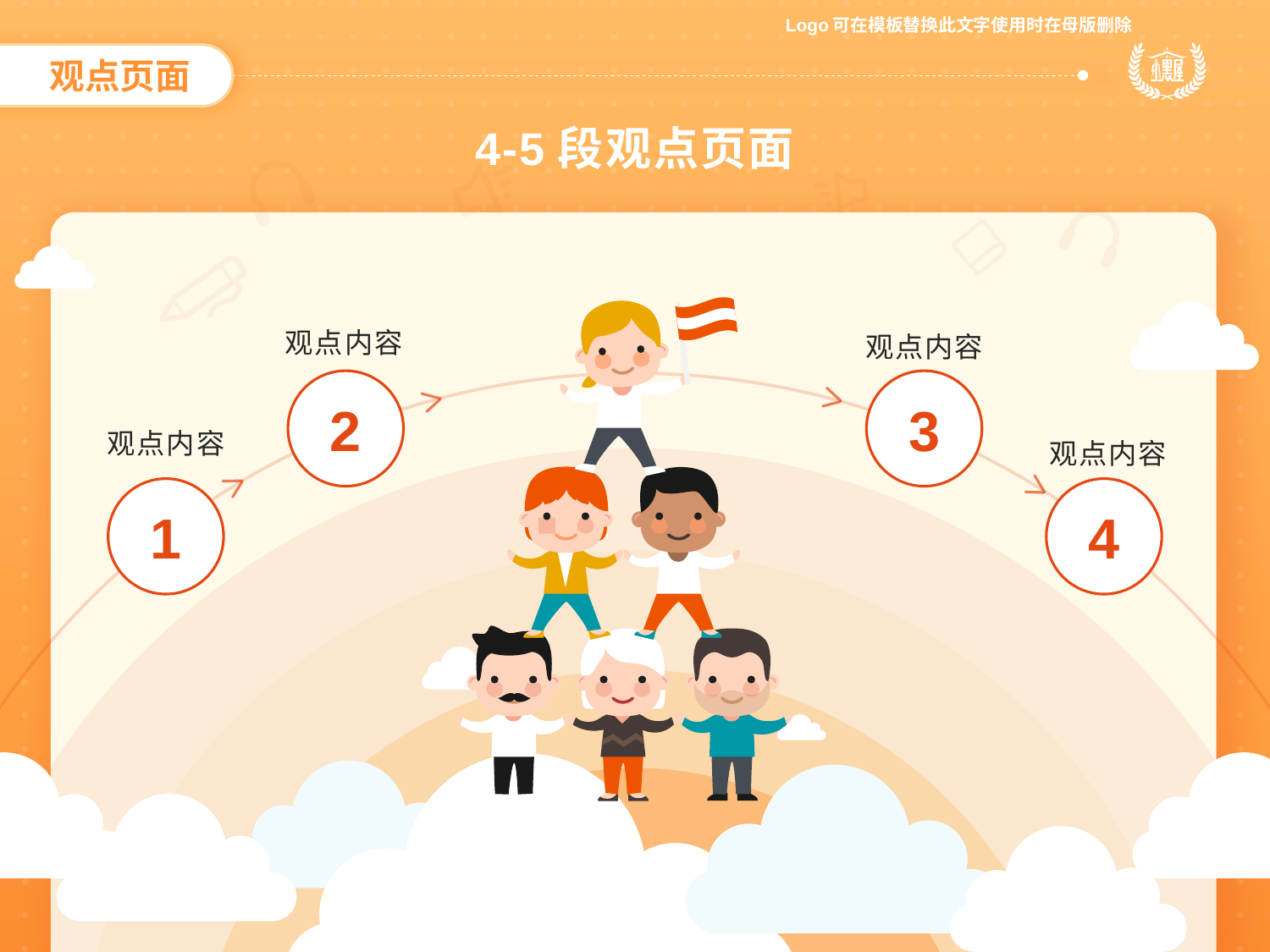

观点页面
4-5段观点页面

观点内容
观点内容
2
3

观点内容
观点内容
1
4